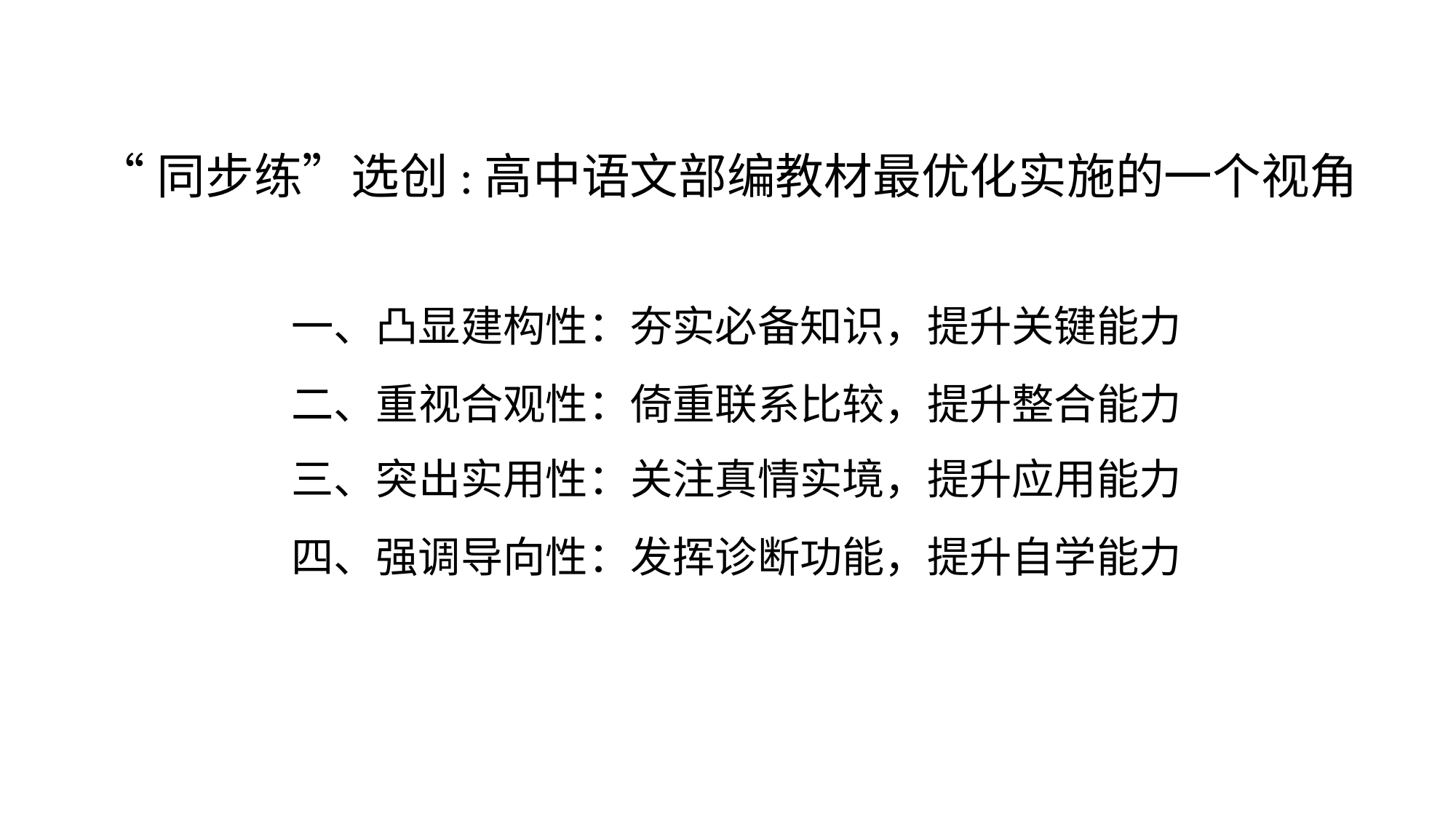

“同步练”选创:高中语文部编教材最优化实施的一个视角
一、凸显建构性：夯实必备知识，提升关键能力
二、重视合观性：倚重联系比较，提升整合能力
三、突出实用性：关注真情实境，提升应用能力
四、强调导向性：发挥诊断功能，提升自学能力